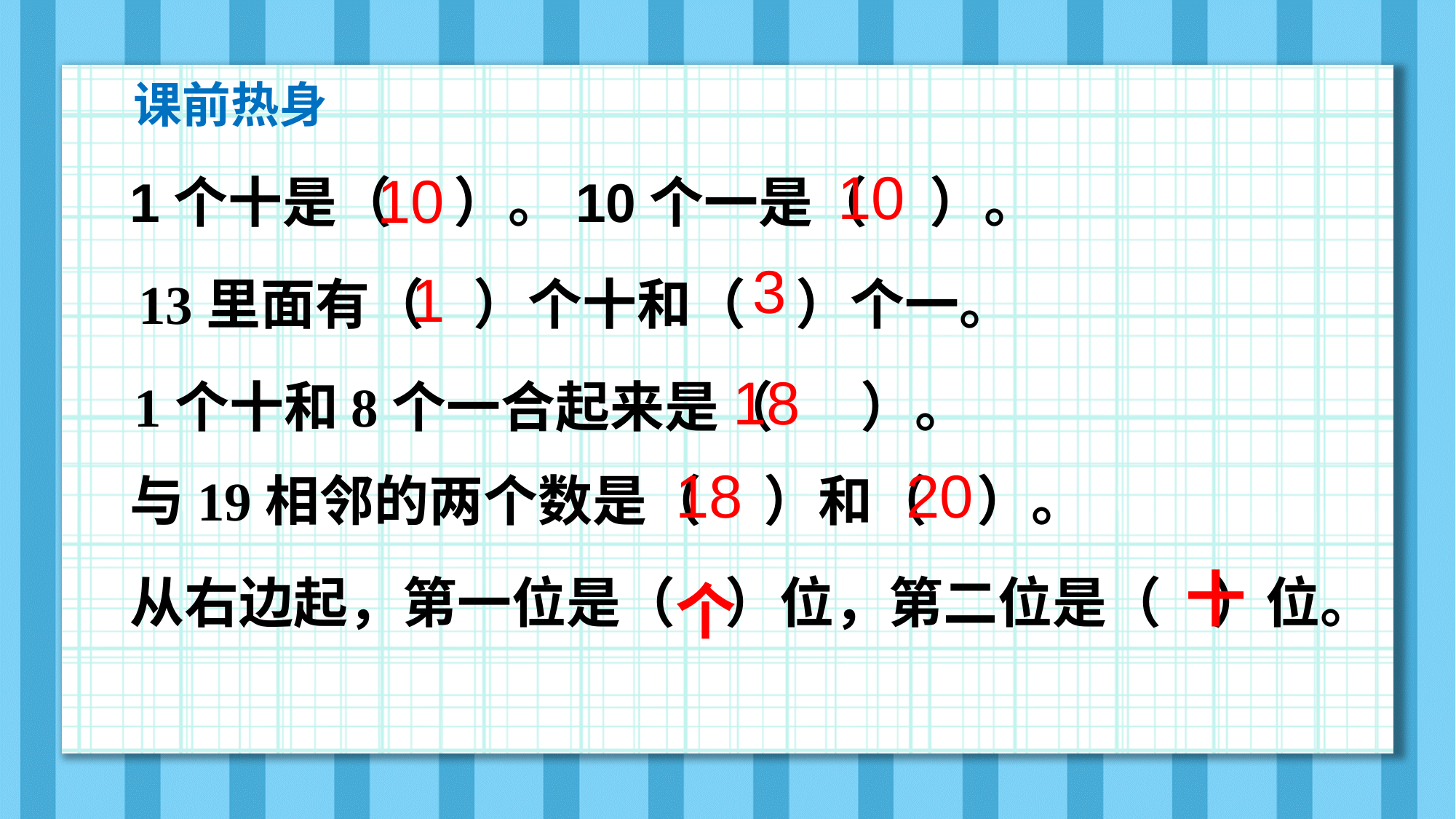

课前热身
10
10
1个十是（     ）。10个一是（     ）。
3
1
13里面有（    ）个十和（    ）个一。
18
1个十和8个一合起来是（       ）。
18
20
与19相邻的两个数是（     ）和（    ）。
 十
从右边起，第一位是（    ）位，第二位是（    ）位。
个